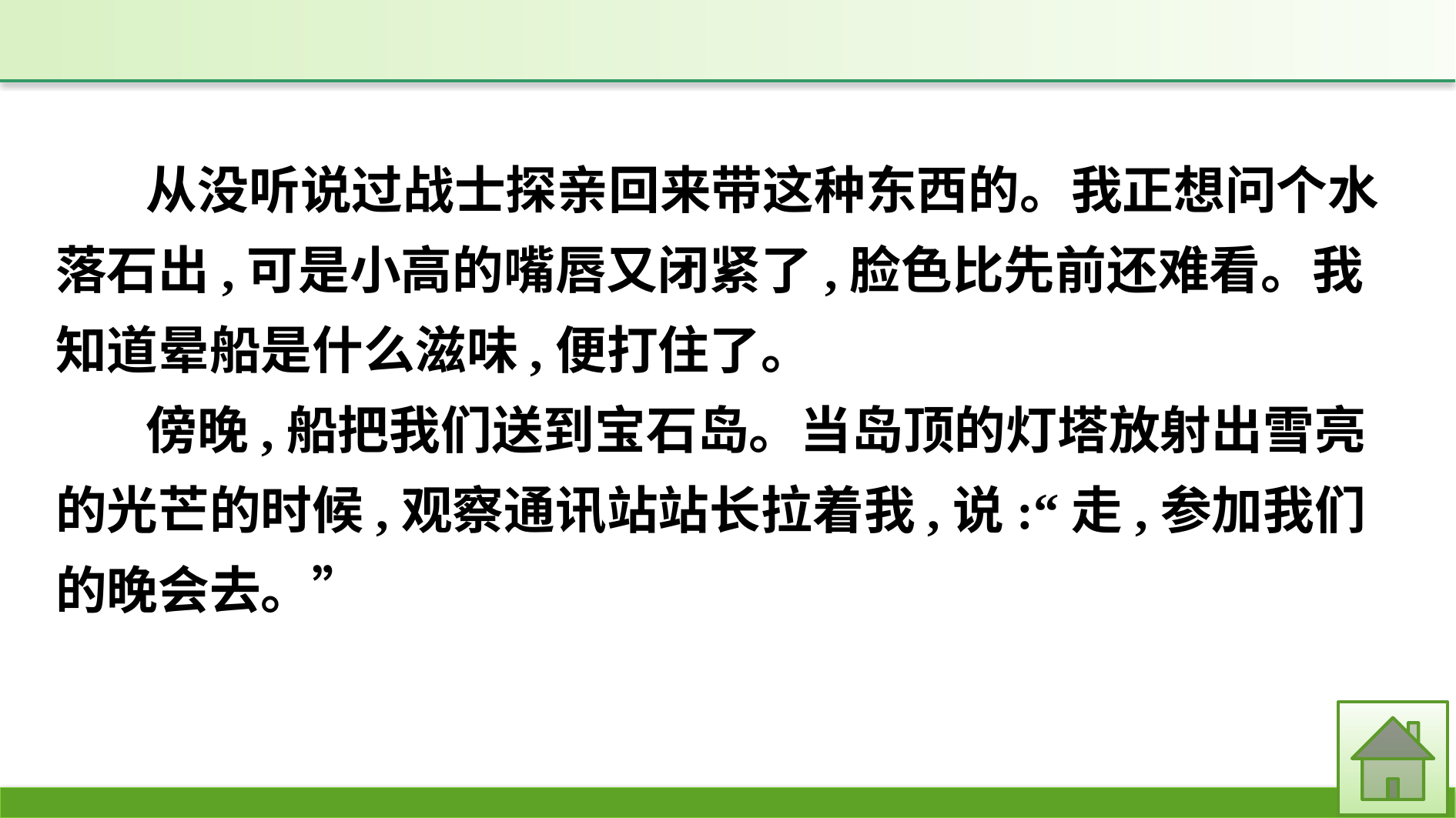

从没听说过战士探亲回来带这种东西的。我正想问个水落石出,可是小高的嘴唇又闭紧了,脸色比先前还难看。我知道晕船是什么滋味,便打住了。
傍晚,船把我们送到宝石岛。当岛顶的灯塔放射出雪亮的光芒的时候,观察通讯站站长拉着我,说:“走,参加我们的晚会去。”